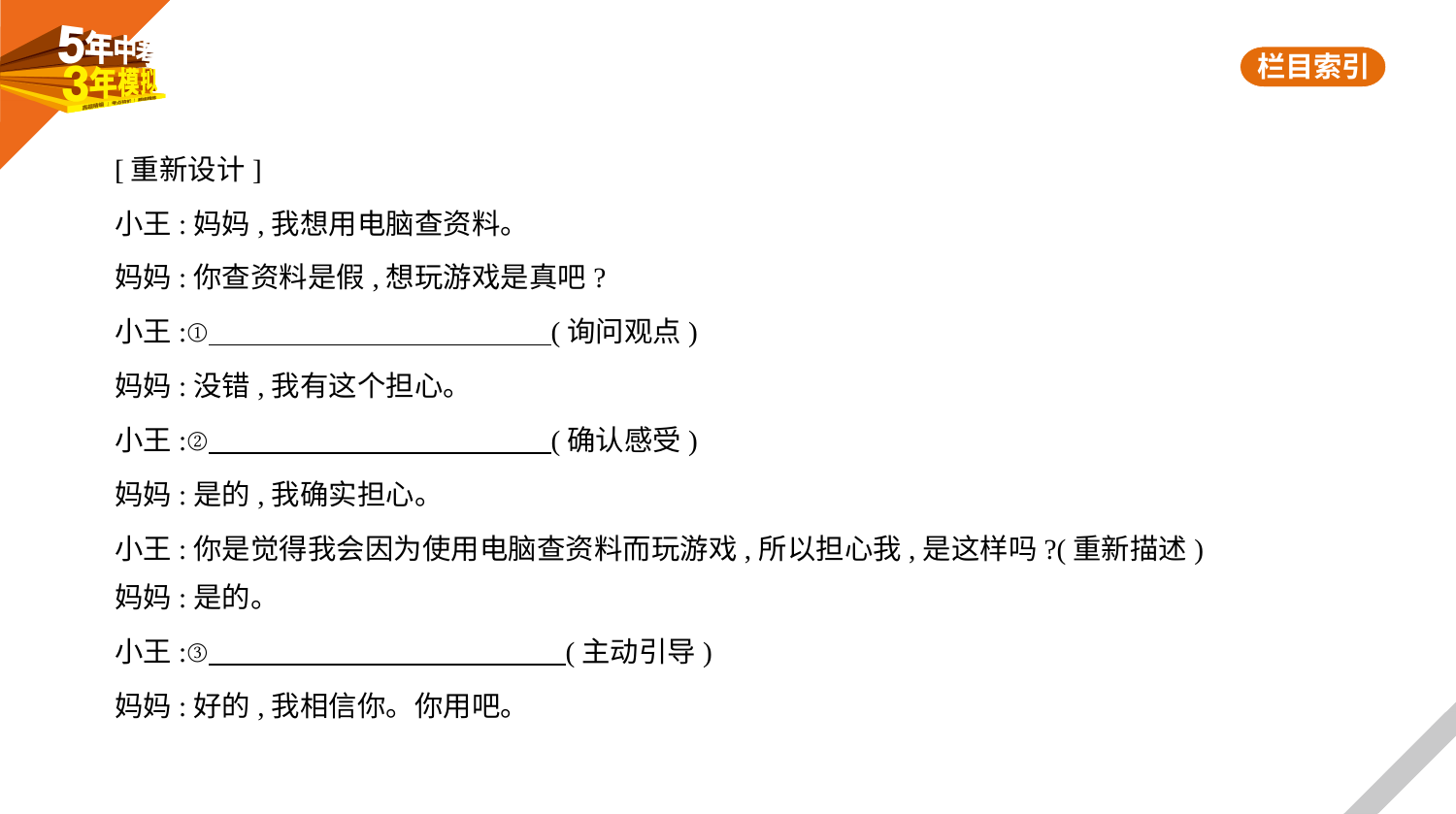

[重新设计]
小王:妈妈,我想用电脑查资料。
妈妈:你查资料是假,想玩游戏是真吧?
小王:①                                               (询问观点)
妈妈:没错,我有这个担心。
小王:②                                               (确认感受)
妈妈:是的,我确实担心。
小王:你是觉得我会因为使用电脑查资料而玩游戏,所以担心我,是这样吗?(重新描述)
妈妈:是的。
小王:③                                                 (主动引导)
妈妈:好的,我相信你。你用吧。